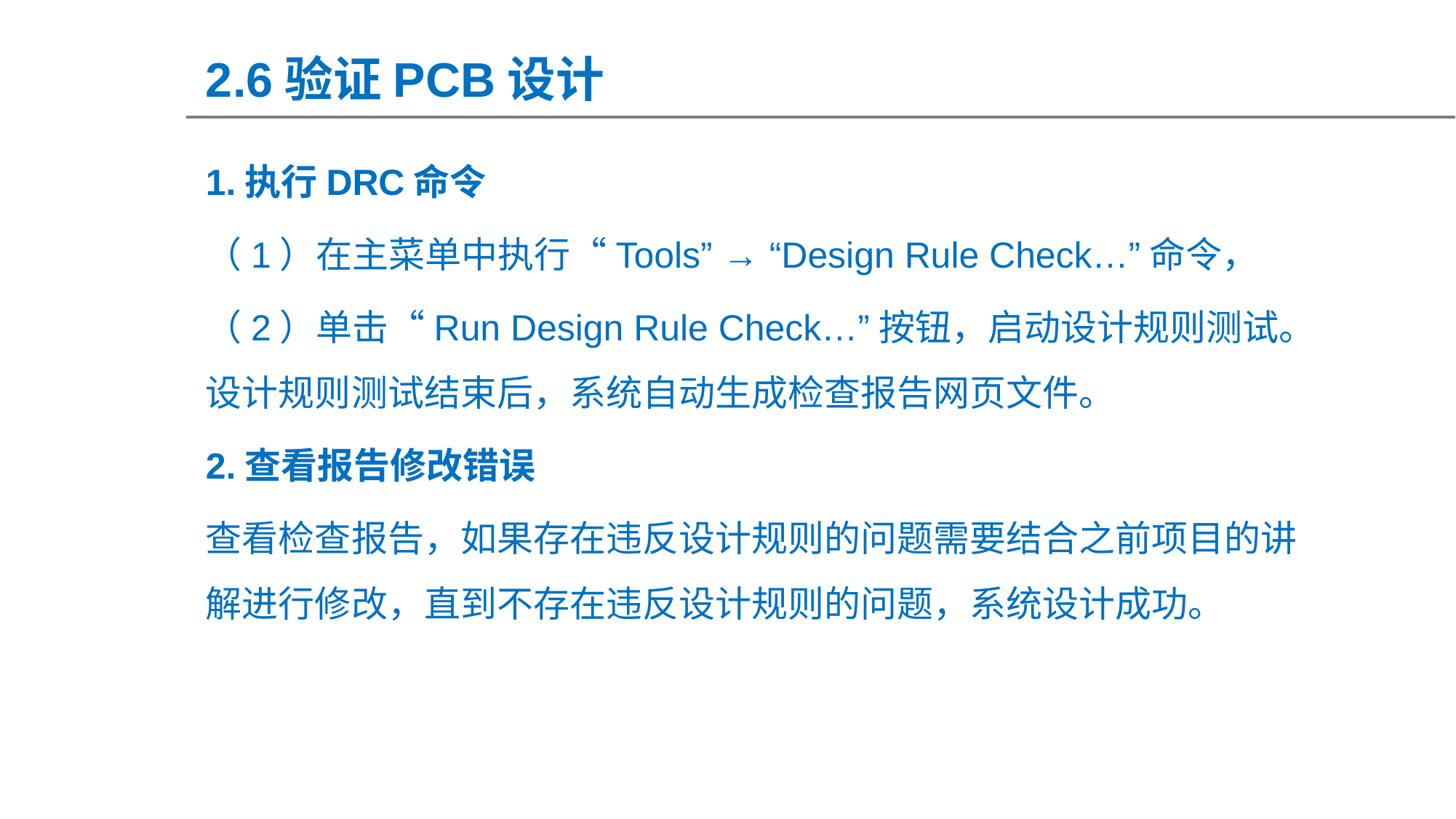

2.6验证PCB设计
1.执行DRC命令
（1）在主菜单中执行“Tools” → “Design Rule Check…”命令，
（2）单击“Run Design Rule Check…”按钮，启动设计规则测试。设计规则测试结束后，系统自动生成检查报告网页文件。
2.查看报告修改错误
查看检查报告，如果存在违反设计规则的问题需要结合之前项目的讲解进行修改，直到不存在违反设计规则的问题，系统设计成功。